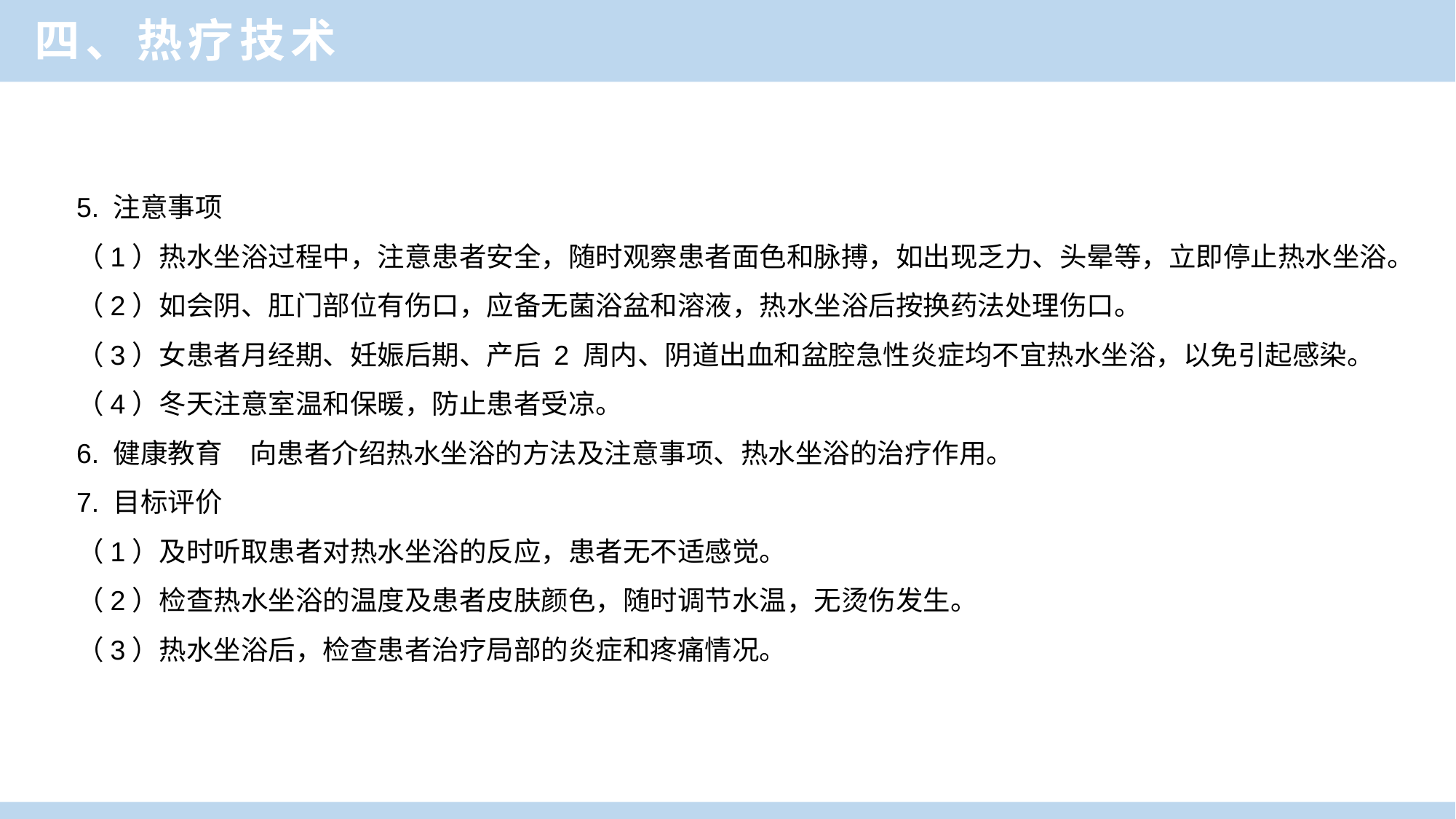

四、热疗技术
5. 注意事项
（1）热水坐浴过程中，注意患者安全，随时观察患者面色和脉搏，如出现乏力、头晕等，立即停止热水坐浴。
（2）如会阴、肛门部位有伤口，应备无菌浴盆和溶液，热水坐浴后按换药法处理伤口。
（3）女患者月经期、妊娠后期、产后 2 周内、阴道出血和盆腔急性炎症均不宜热水坐浴，以免引起感染。
（4）冬天注意室温和保暖，防止患者受凉。
6. 健康教育　向患者介绍热水坐浴的方法及注意事项、热水坐浴的治疗作用。
7. 目标评价
（1）及时听取患者对热水坐浴的反应，患者无不适感觉。
（2）检查热水坐浴的温度及患者皮肤颜色，随时调节水温，无烫伤发生。
（3）热水坐浴后，检查患者治疗局部的炎症和疼痛情况。